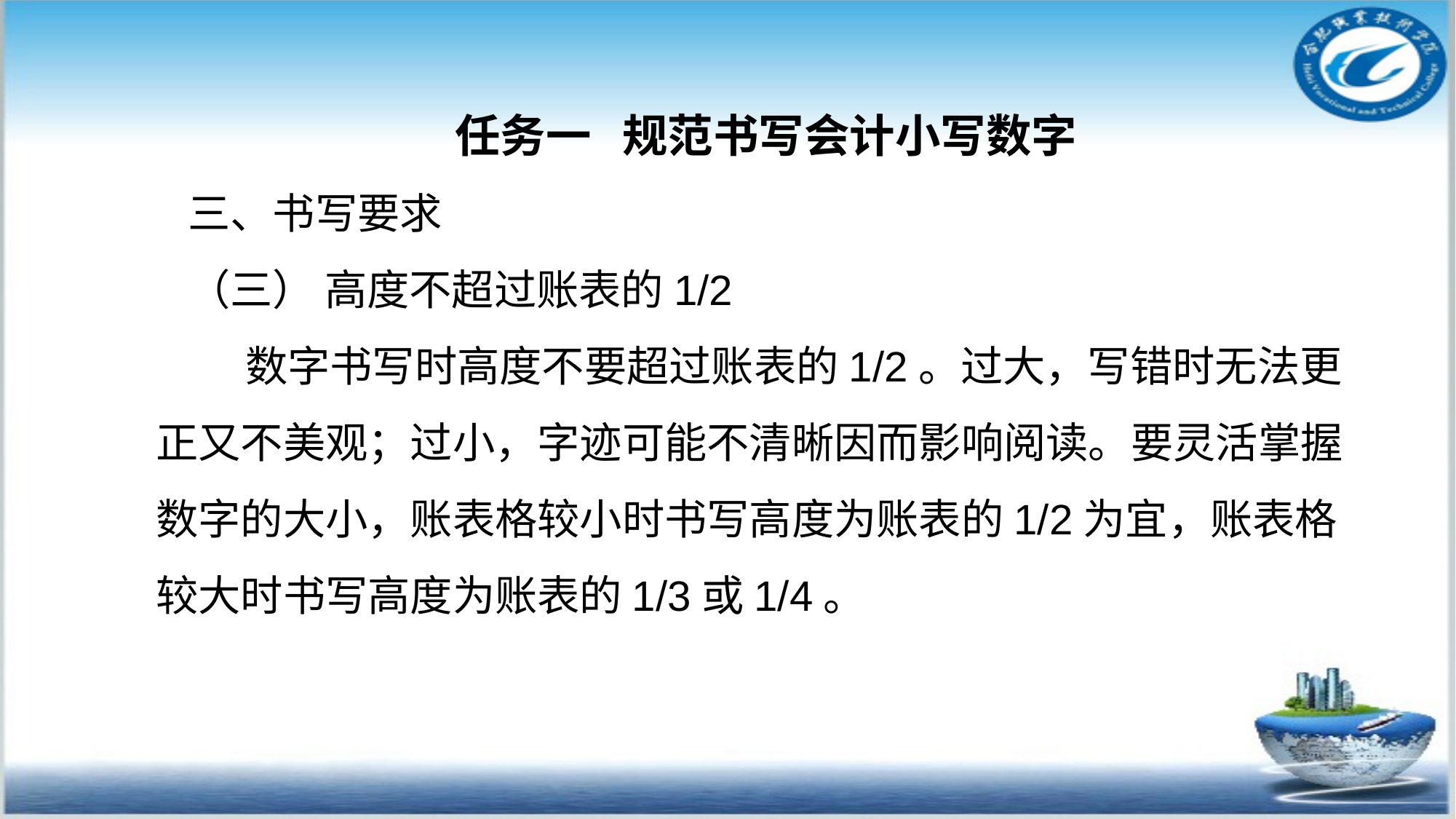

任务一   规范书写会计小写数字
三、书写要求
（三） 高度不超过账表的1/2
     数字书写时高度不要超过账表的1/2。过大，写错时无法更正又不美观；过小，字迹可能不清晰因而影响阅读。要灵活掌握数字的大小，账表格较小时书写高度为账表的1/2为宜，账表格较大时书写高度为账表的1/3或1/4。

6